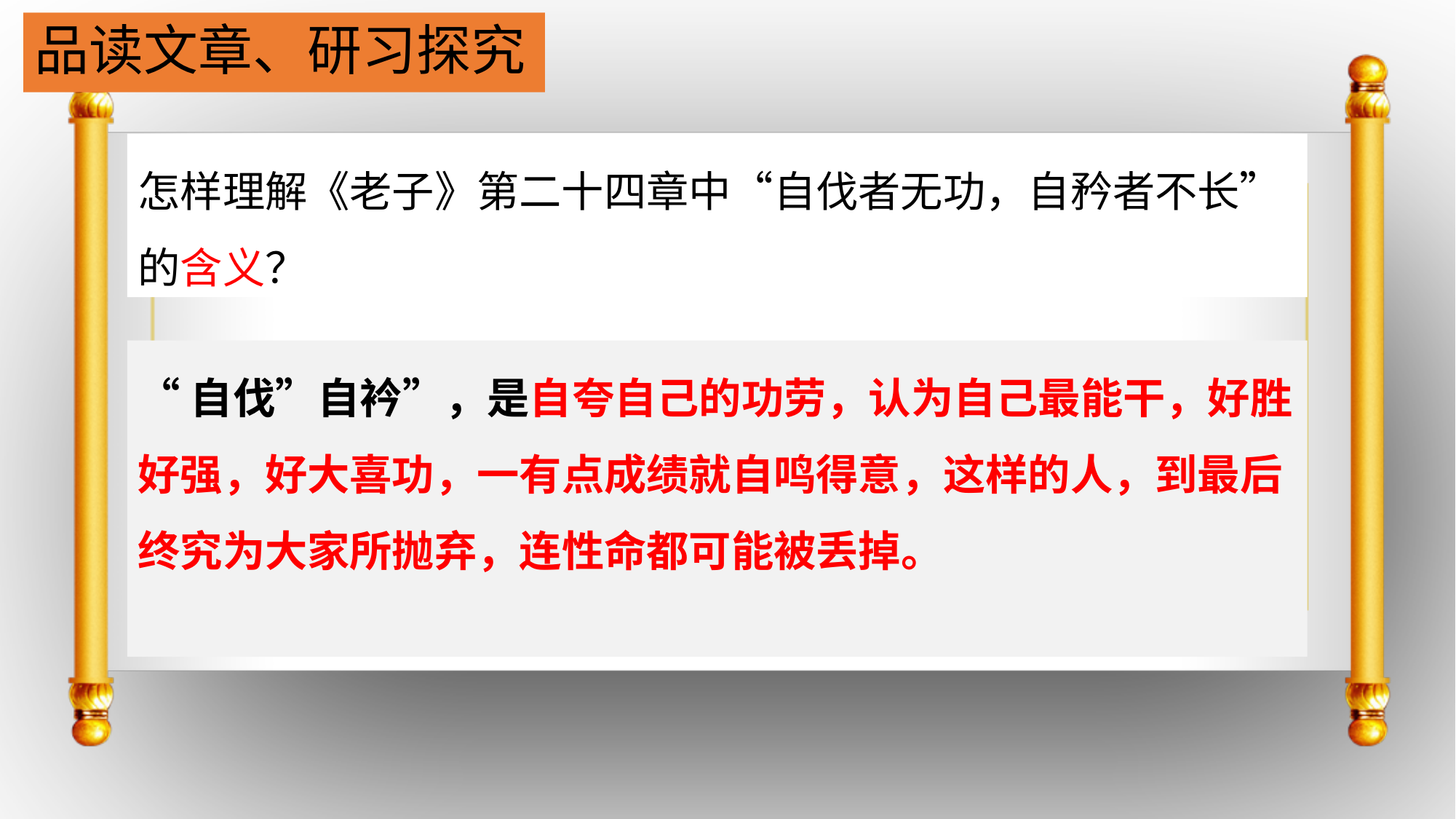

# 品读文章、研习探究
怎样理解《老子》第二十四章中“自伐者无功，自矜者不长”的含义？
“自伐”自衿”，是自夸自己的功劳，认为自己最能干，好胜好强，好大喜功，一有点成绩就自鸣得意，这样的人，到最后终究为大家所抛弃，连性命都可能被丢掉。